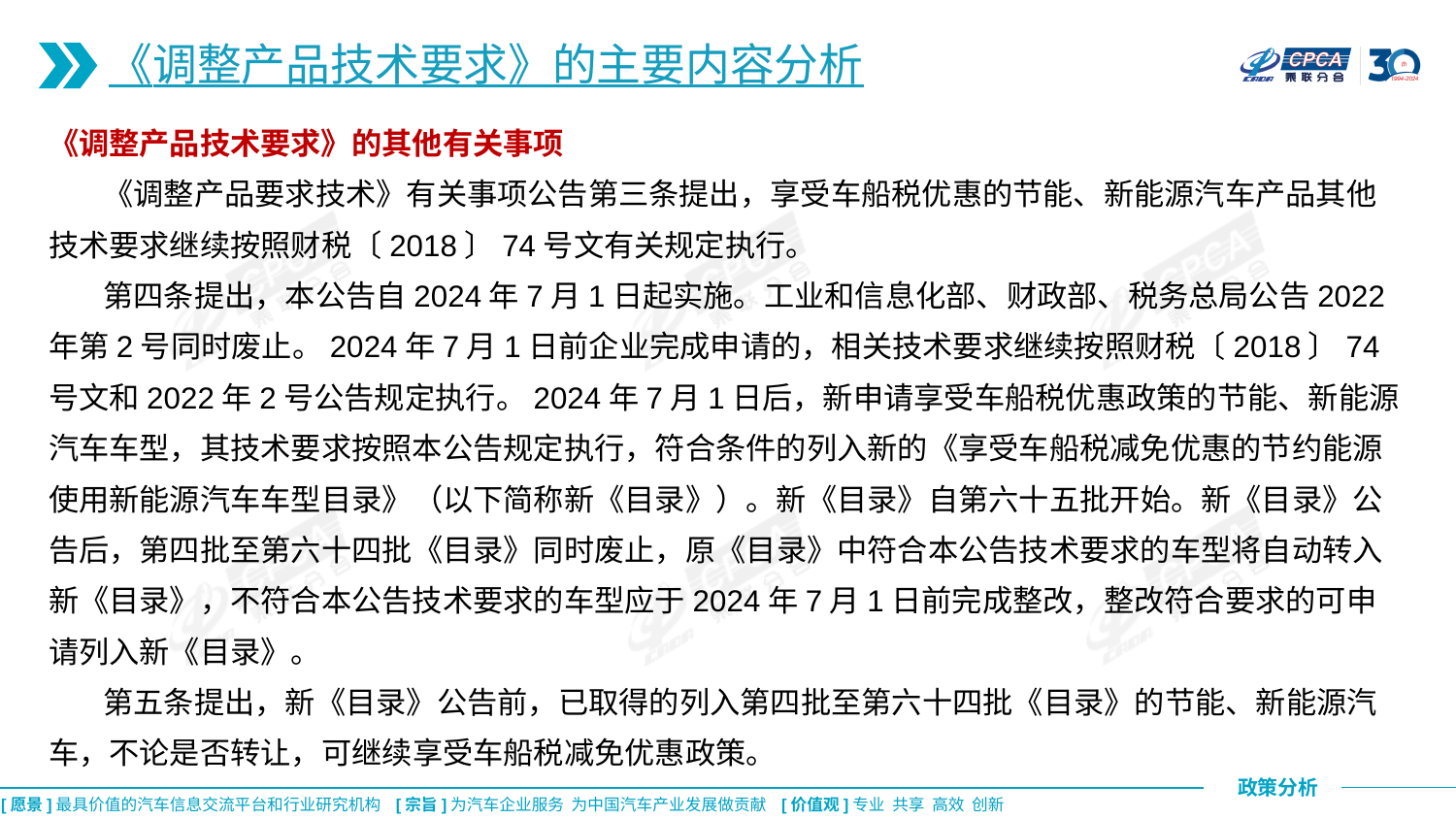

《调整产品技术要求》的主要内容分析
《调整产品技术要求》的其他有关事项
       《调整产品要求技术》有关事项公告第三条提出，享受车船税优惠的节能、新能源汽车产品其他技术要求继续按照财税〔2018〕74号文有关规定执行。
       第四条提出，本公告自2024年7月1日起实施。工业和信息化部、财政部、税务总局公告2022年第2号同时废止。2024年7月1日前企业完成申请的，相关技术要求继续按照财税〔2018〕74号文和2022年2号公告规定执行。2024年7月1日后，新申请享受车船税优惠政策的节能、新能源汽车车型，其技术要求按照本公告规定执行，符合条件的列入新的《享受车船税减免优惠的节约能源 使用新能源汽车车型目录》（以下简称新《目录》）。新《目录》自第六十五批开始。新《目录》公告后，第四批至第六十四批《目录》同时废止，原《目录》中符合本公告技术要求的车型将自动转入新《目录》，不符合本公告技术要求的车型应于2024年7月1日前完成整改，整改符合要求的可申请列入新《目录》。
       第五条提出，新《目录》公告前，已取得的列入第四批至第六十四批《目录》的节能、新能源汽车，不论是否转让，可继续享受车船税减免优惠政策。